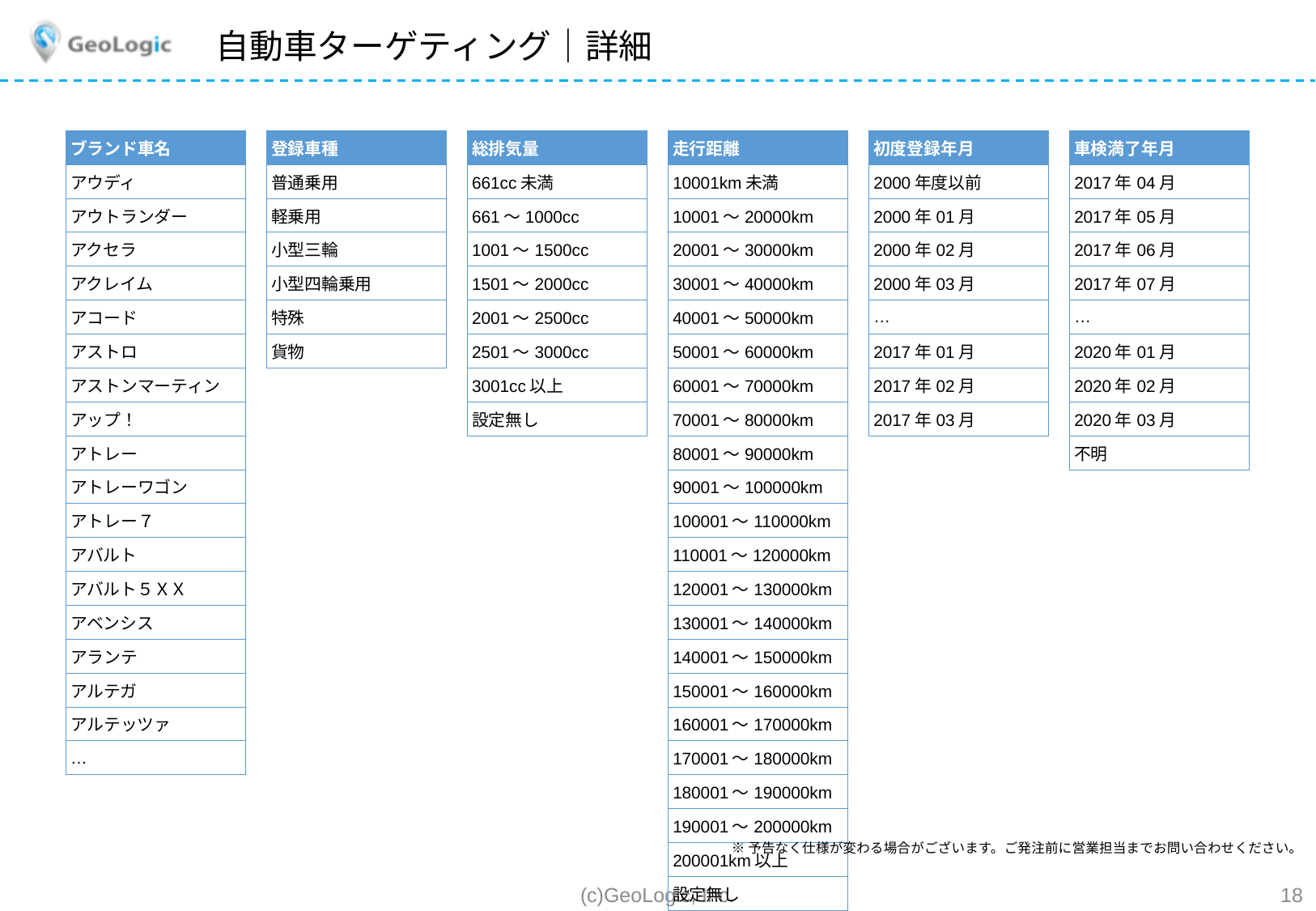

# 自動車ターゲティング｜詳細
| ブランド車名 |  | 登録車種 |  | 総排気量 |  | 走行距離 |  | 初度登録年月 |  | 車検満了年月 |
| --- | --- | --- | --- | --- | --- | --- | --- | --- | --- | --- |
| アウディ |  | 普通乗用 |  | 661cc未満 |  | 10001km未満 |  | 2000年度以前 |  | 2017年04月 |
| アウトランダー |  | 軽乗用 |  | 661～1000cc |  | 10001～20000km |  | 2000年01月 |  | 2017年05月 |
| アクセラ |  | 小型三輪 |  | 1001～1500cc |  | 20001～30000km |  | 2000年02月 |  | 2017年06月 |
| アクレイム |  | 小型四輪乗用 |  | 1501～2000cc |  | 30001～40000km |  | 2000年03月 |  | 2017年07月 |
| アコード |  | 特殊 |  | 2001～2500cc |  | 40001～50000km |  | … |  | … |
| アストロ |  | 貨物 |  | 2501～3000cc |  | 50001～60000km |  | 2017年01月 |  | 2020年01月 |
| アストンマーティン |  |  |  | 3001cc以上 |  | 60001～70000km |  | 2017年02月 |  | 2020年02月 |
| アップ！ |  |  |  | 設定無し |  | 70001～80000km |  | 2017年03月 |  | 2020年03月 |
| アトレー |  |  |  |  |  | 80001～90000km |  |  |  | 不明 |
| アトレーワゴン |  |  |  |  |  | 90001～100000km |  |  |  |  |
| アトレー７ |  |  |  |  |  | 100001～110000km |  |  |  |  |
| アバルト |  |  |  |  |  | 110001～120000km |  |  |  |  |
| アバルト５ＸＸ |  |  |  |  |  | 120001～130000km |  |  |  |  |
| アベンシス |  |  |  |  |  | 130001～140000km |  |  |  |  |
| アランテ |  |  |  |  |  | 140001～150000km |  |  |  |  |
| アルテガ |  |  |  |  |  | 150001～160000km |  |  |  |  |
| アルテッツァ |  |  |  |  |  | 160001～170000km |  |  |  |  |
| … |  |  |  |  |  | 170001～180000km |  |  |  |  |
|  |  |  |  |  |  | 180001～190000km |  |  |  |  |
|  |  |  |  |  |  | 190001～200000km |  |  |  |  |
|  |  |  |  |  |  | 200001km以上 |  |  |  |  |
|  |  |  |  |  |  | 設定無し |  |  |  |  |
※予告なく仕様が変わる場合がございます。ご発注前に営業担当までお問い合わせください。
(c)GeoLogic, Inc.
18